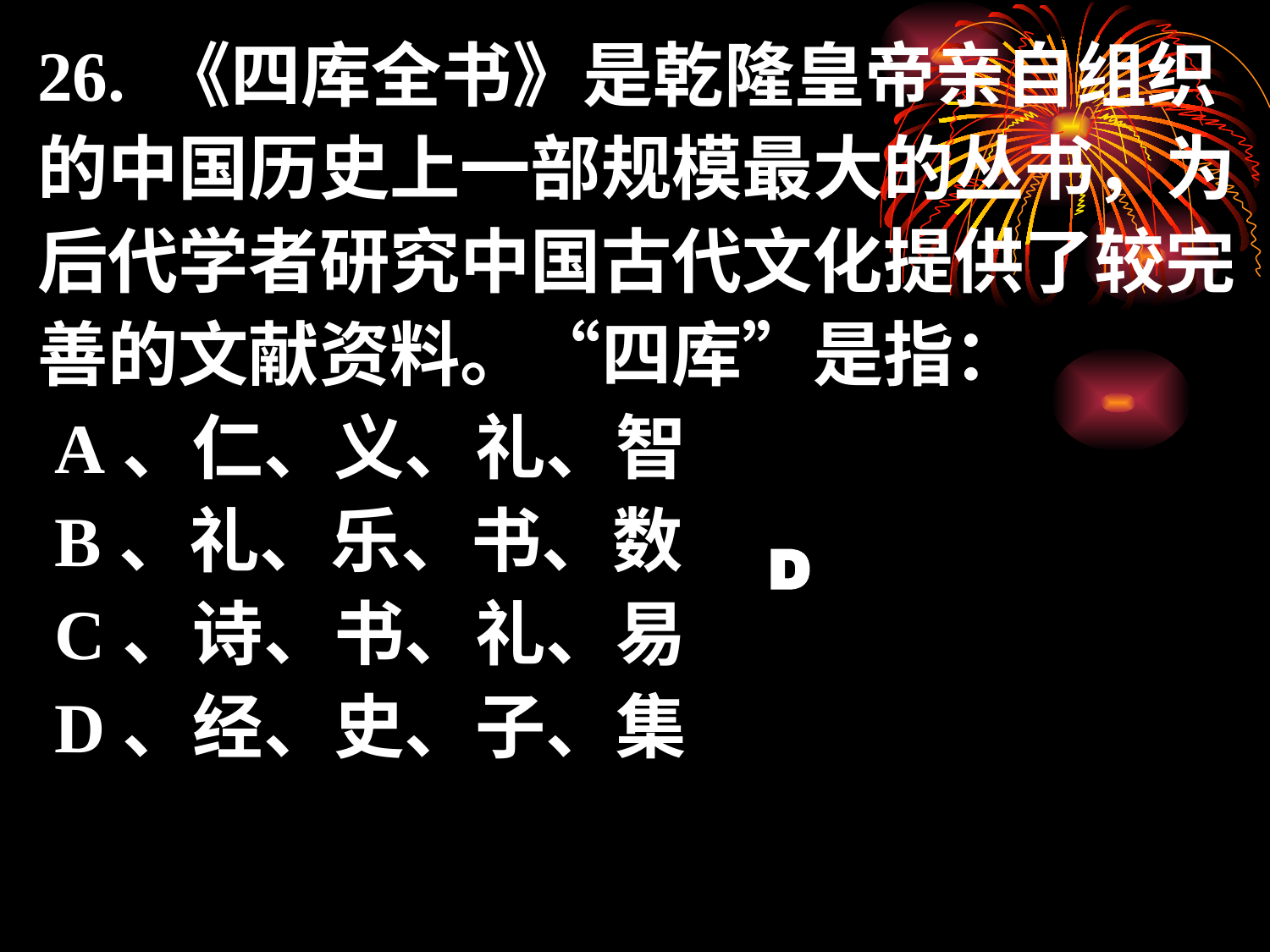

26. 《四库全书》是乾隆皇帝亲自组织的中国历史上一部规模最大的丛书，为后代学者研究中国古代文化提供了较完善的文献资料。“四库”是指：
 A、仁、义、礼、智
 B、礼、乐、书、数
 C、诗、书、礼、易
 D、经、史、子、集
D